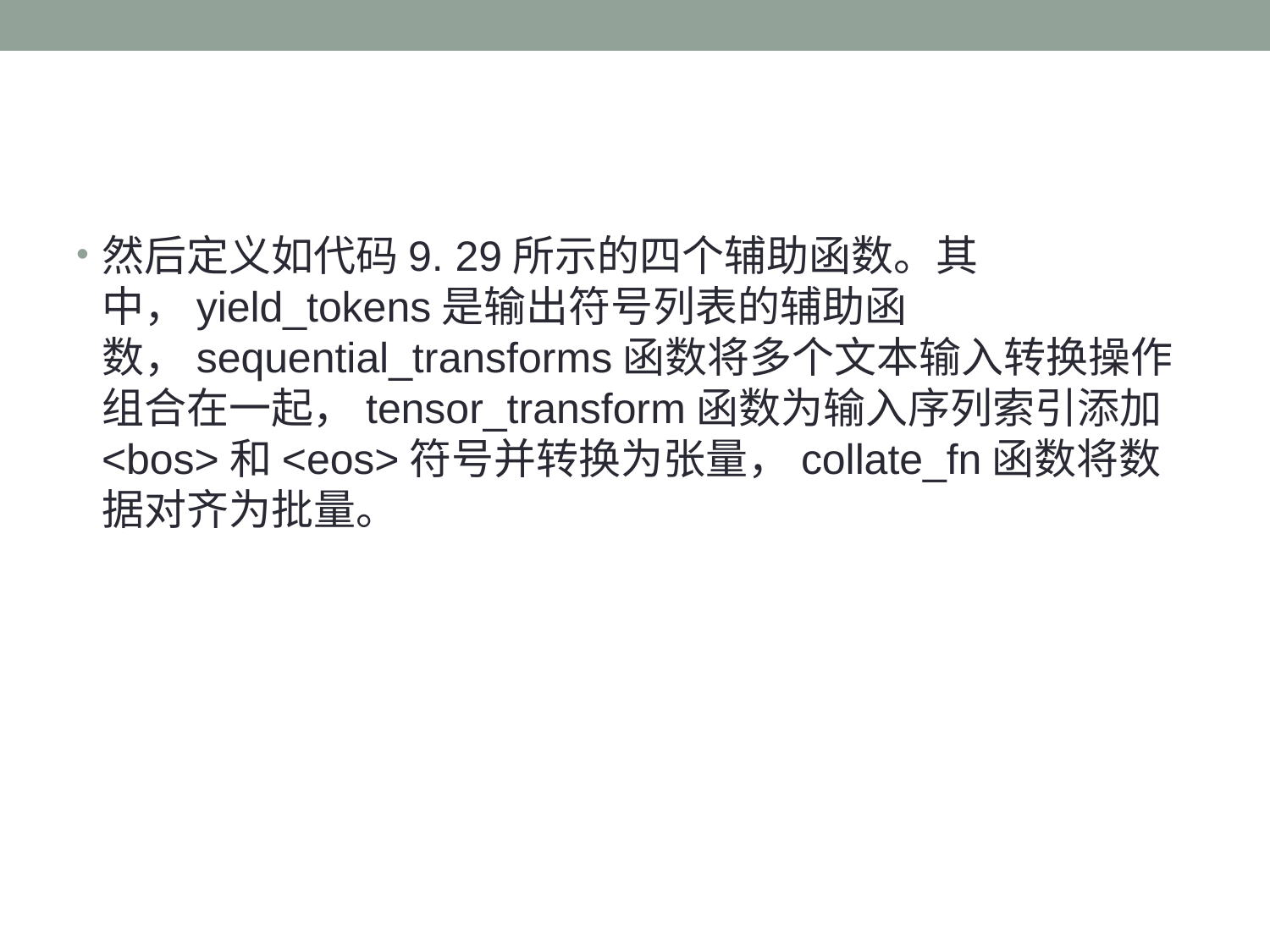

#
然后定义如代码9. 29所示的四个辅助函数。其中，yield_tokens是输出符号列表的辅助函数，sequential_transforms函数将多个文本输入转换操作组合在一起，tensor_transform函数为输入序列索引添加<bos>和<eos>符号并转换为张量，collate_fn函数将数据对齐为批量。